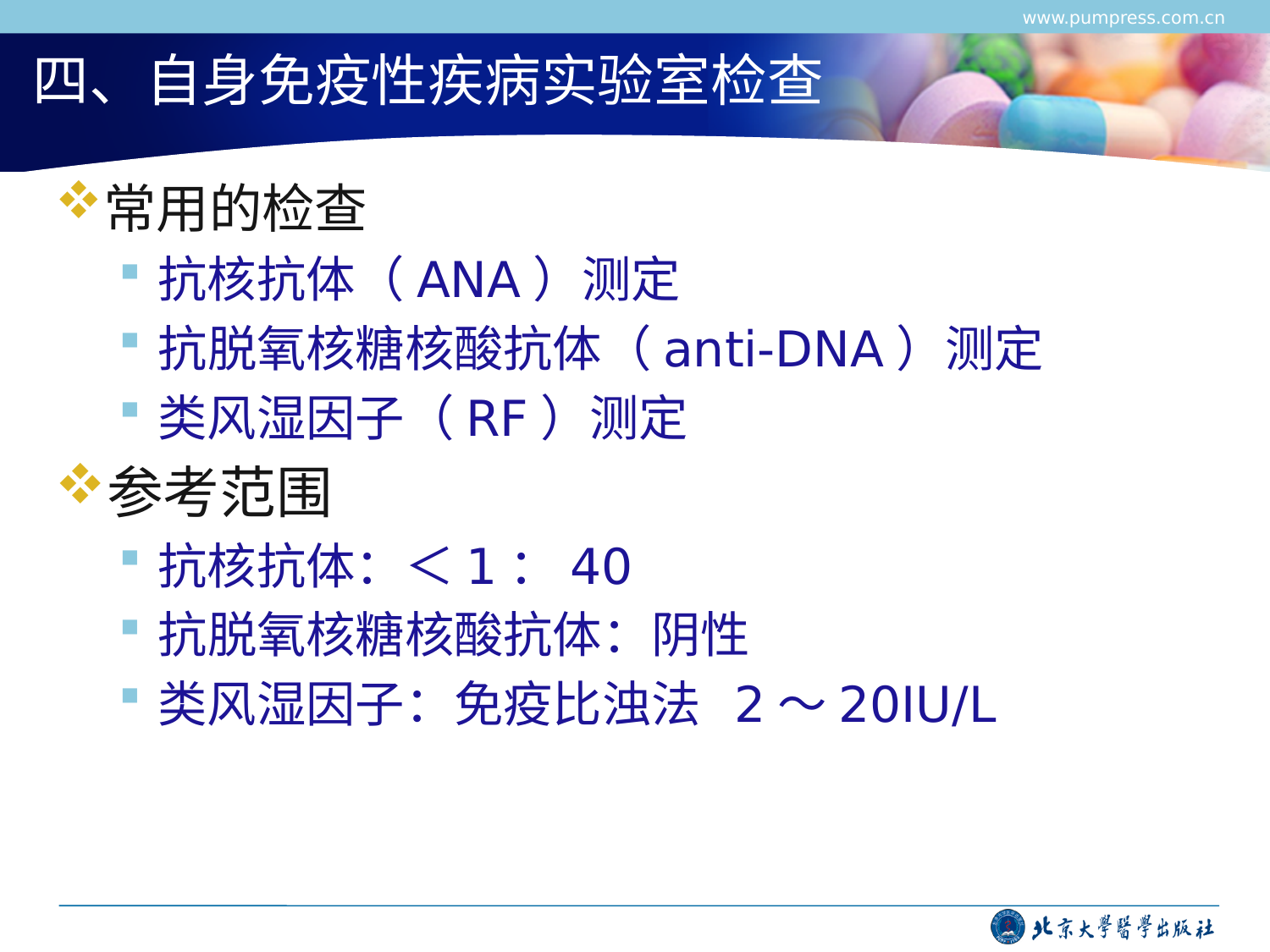

www.pumpress.com.cn
# 四、自身免疫性疾病实验室检查
常用的检查
抗核抗体（ANA）测定
抗脱氧核糖核酸抗体（anti-DNA）测定
类风湿因子（RF）测定
参考范围
抗核抗体：＜1：40
抗脱氧核糖核酸抗体：阴性
类风湿因子：免疫比浊法  2～20IU/L